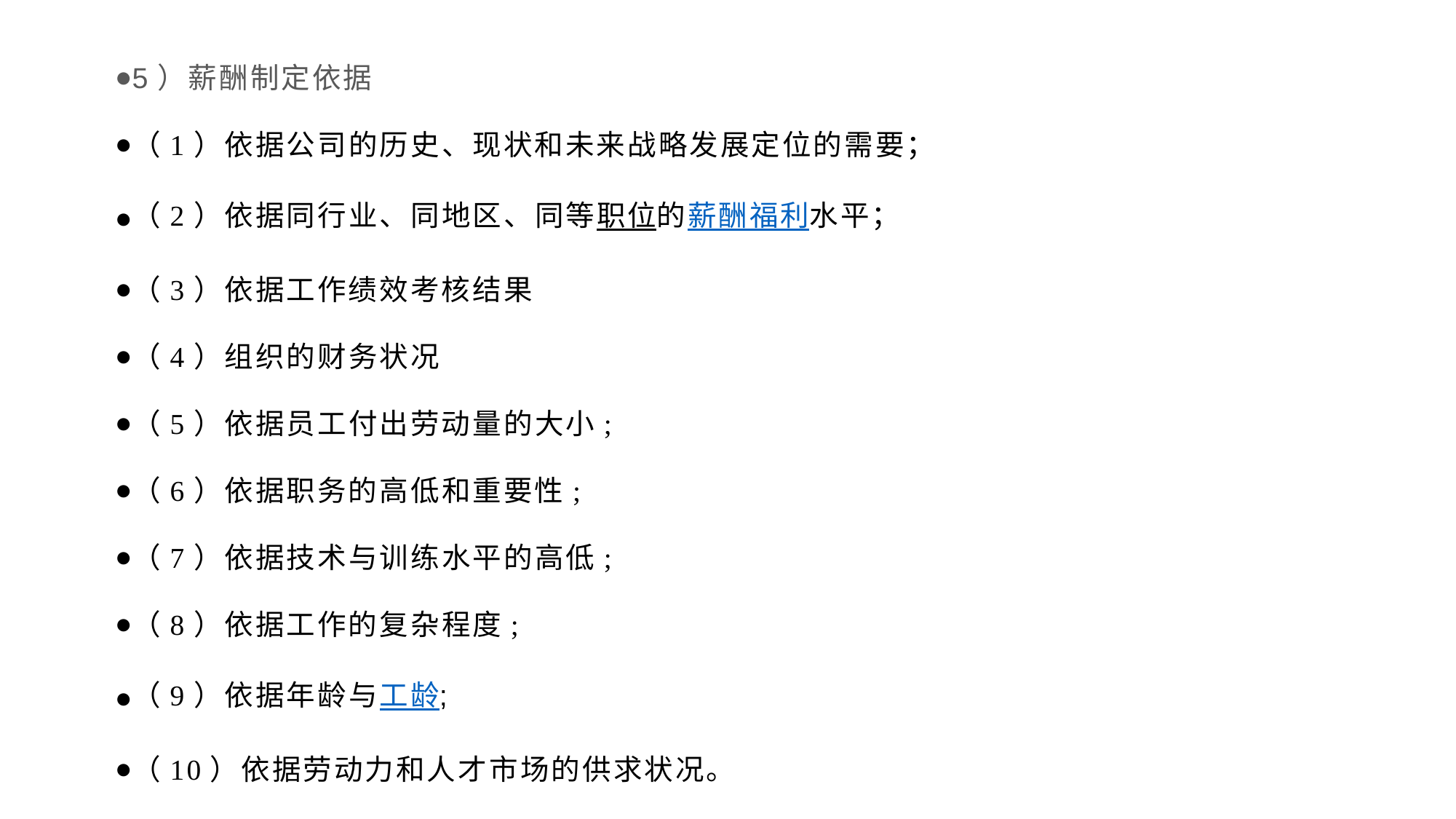

5）薪酬制定依据
（1）依据公司的历史、现状和未来战略发展定位的需要；
（2）依据同行业、同地区、同等职位的薪酬福利水平；
（3）依据工作绩效考核结果
（4）组织的财务状况
（5）依据员工付出劳动量的大小;
（6）依据职务的高低和重要性;
（7）依据技术与训练水平的高低;
（8）依据工作的复杂程度;
（9）依据年龄与工龄;
（10）依据劳动力和人才市场的供求状况。

27